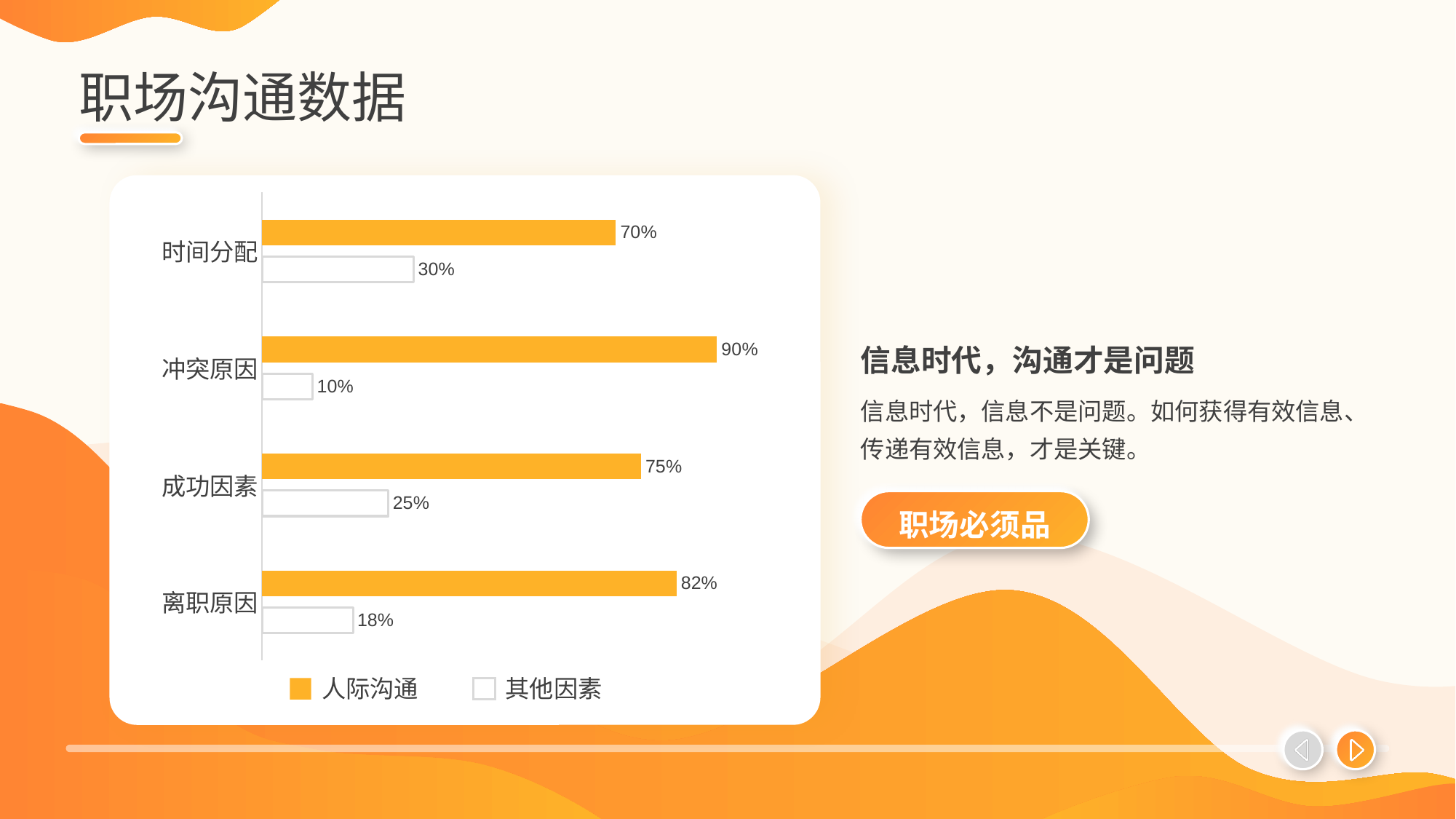

# 职场沟通数据

### Chart

| Category | Series 1 | Series 2 |
|---|---|---|
| 时间分配 | 0.7 | 0.3 |
| 冲突原因 | 0.9 | 0.1 |
| 成功因素 | 0.75 | 0.25 |
| 离职原因 | 0.82 | 0.18 |
信息时代，沟通才是问题
信息时代，信息不是问题。如何获得有效信息、传递有效信息，才是关键。

职场必须品
人际沟通
其他因素